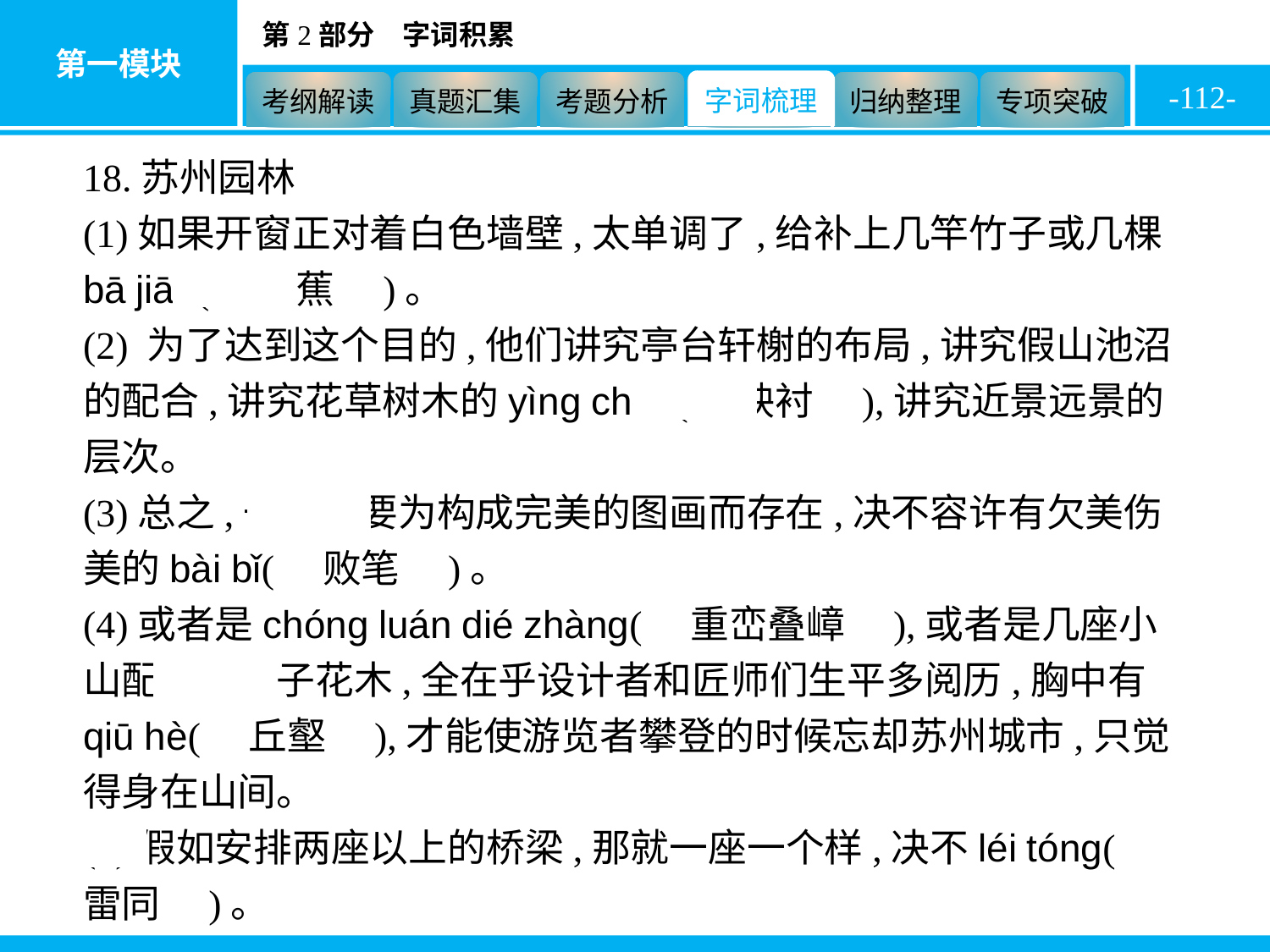

-112-
18.苏州园林
(1)如果开窗正对着白色墙壁,太单调了,给补上几竿竹子或几棵bā jiāo(　芭蕉　)。
(2) 为了达到这个目的,他们讲究亭台轩榭的布局,讲究假山池沼的配合,讲究花草树木的yìng chèn(　映衬　),讲究近景远景的层次。
(3)总之,一切都要为构成完美的图画而存在,决不容许有欠美伤美的bài bǐ(　败笔　)。
(4)或者是chóng luán dié zhàng(　重峦叠嶂　),或者是几座小山配合着竹子花木,全在乎设计者和匠师们生平多阅历,胸中有qiū hè(　丘壑　),才能使游览者攀登的时候忘却苏州城市,只觉得身在山间。
(5)假如安排两座以上的桥梁,那就一座一个样,决不léi tóng(　雷同　)。